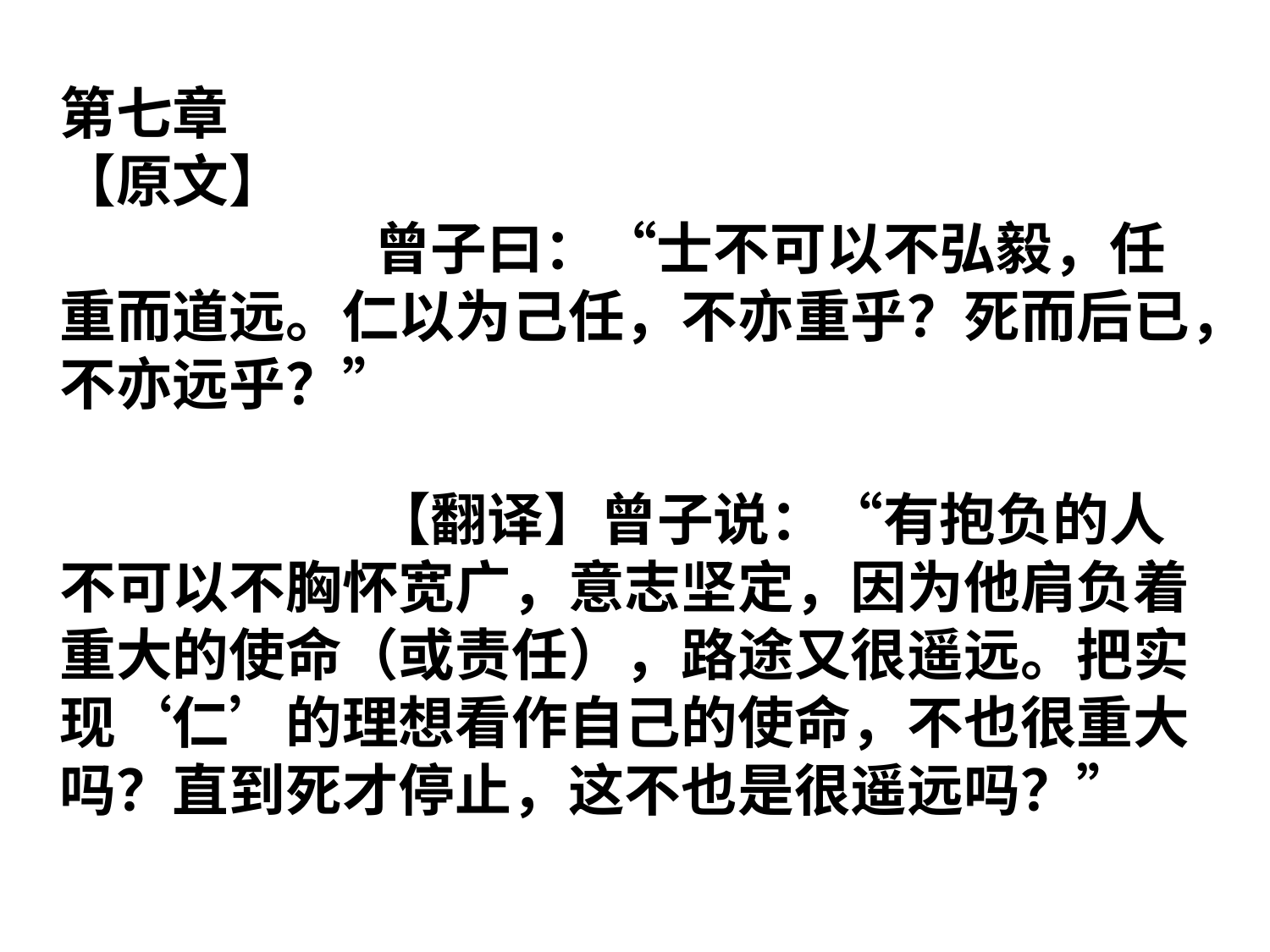

第七章【原文】曾子曰：“士不可以不弘毅，任重而道远。仁以为己任，不亦重乎？死而后已，不亦远乎？”

【翻译】曾子说：“有抱负的人不可以不胸怀宽广，意志坚定，因为他肩负着重大的使命（或责任），路途又很遥远。把实现‘仁’的理想看作自己的使命，不也很重大吗？直到死才停止，这不也是很遥远吗？”